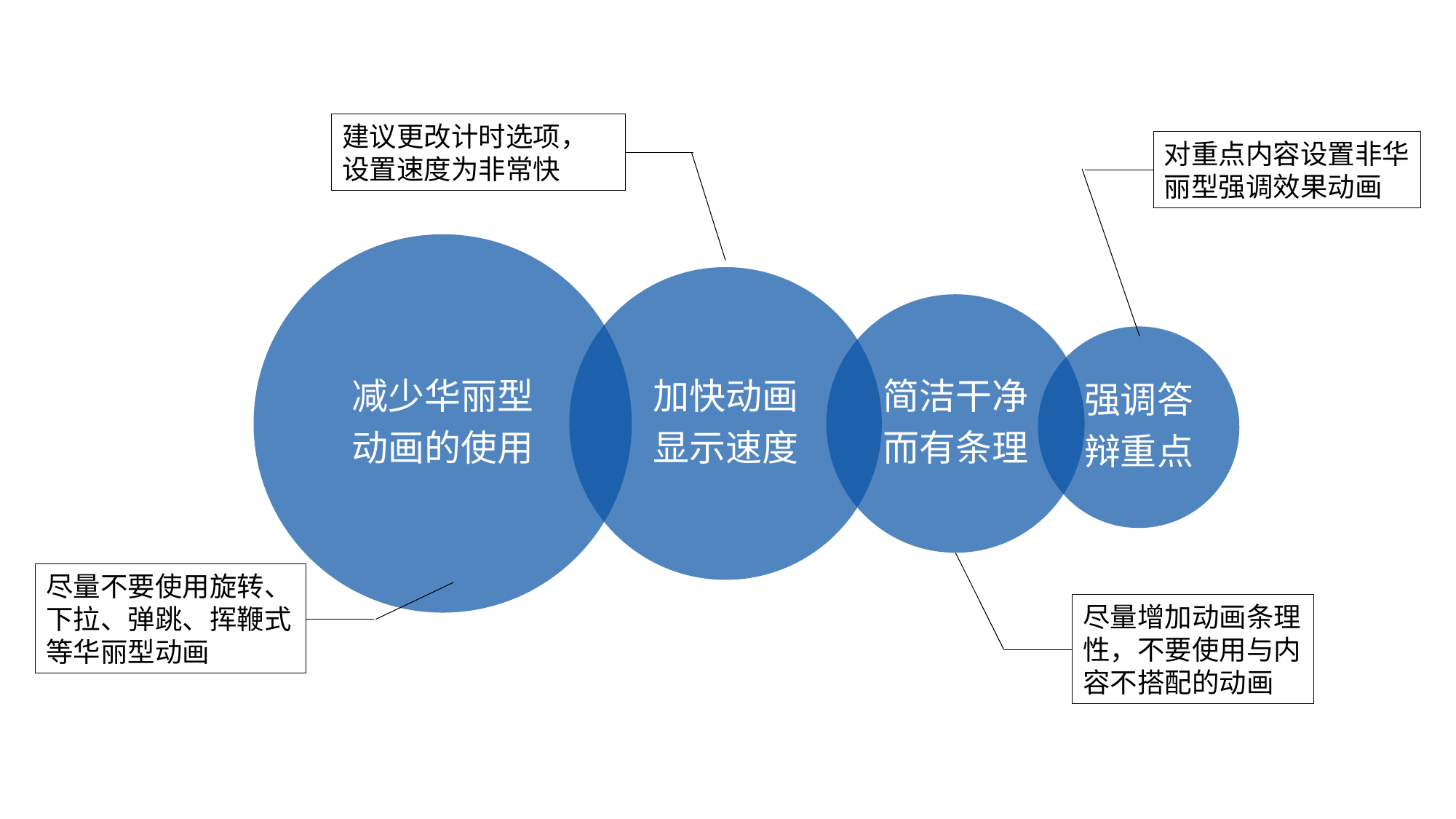

建议更改计时选项，设置速度为非常快
对重点内容设置非华丽型强调效果动画
减少华丽型
动画的使用
加快动画
显示速度
简洁干净
而有条理
强调答
辩重点
尽量增加动画条理性，不要使用与内容不搭配的动画
尽量不要使用旋转、下拉、弹跳、挥鞭式等华丽型动画